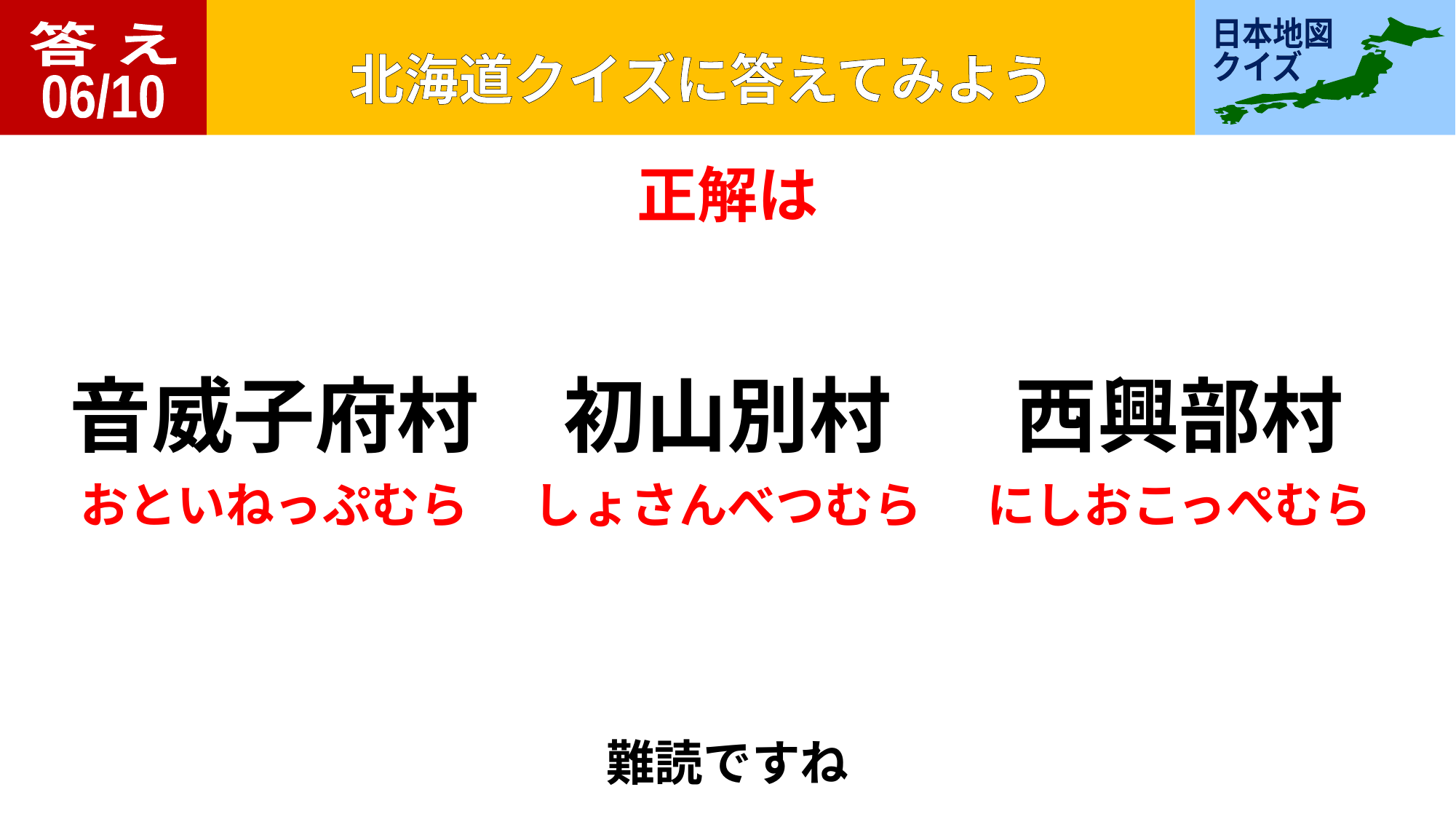

答 え
06/10
正解は
音威子府村
初山別村
西興部村
おといねっぷむら
しょさんべつむら
にしおこっぺむら
難読ですね